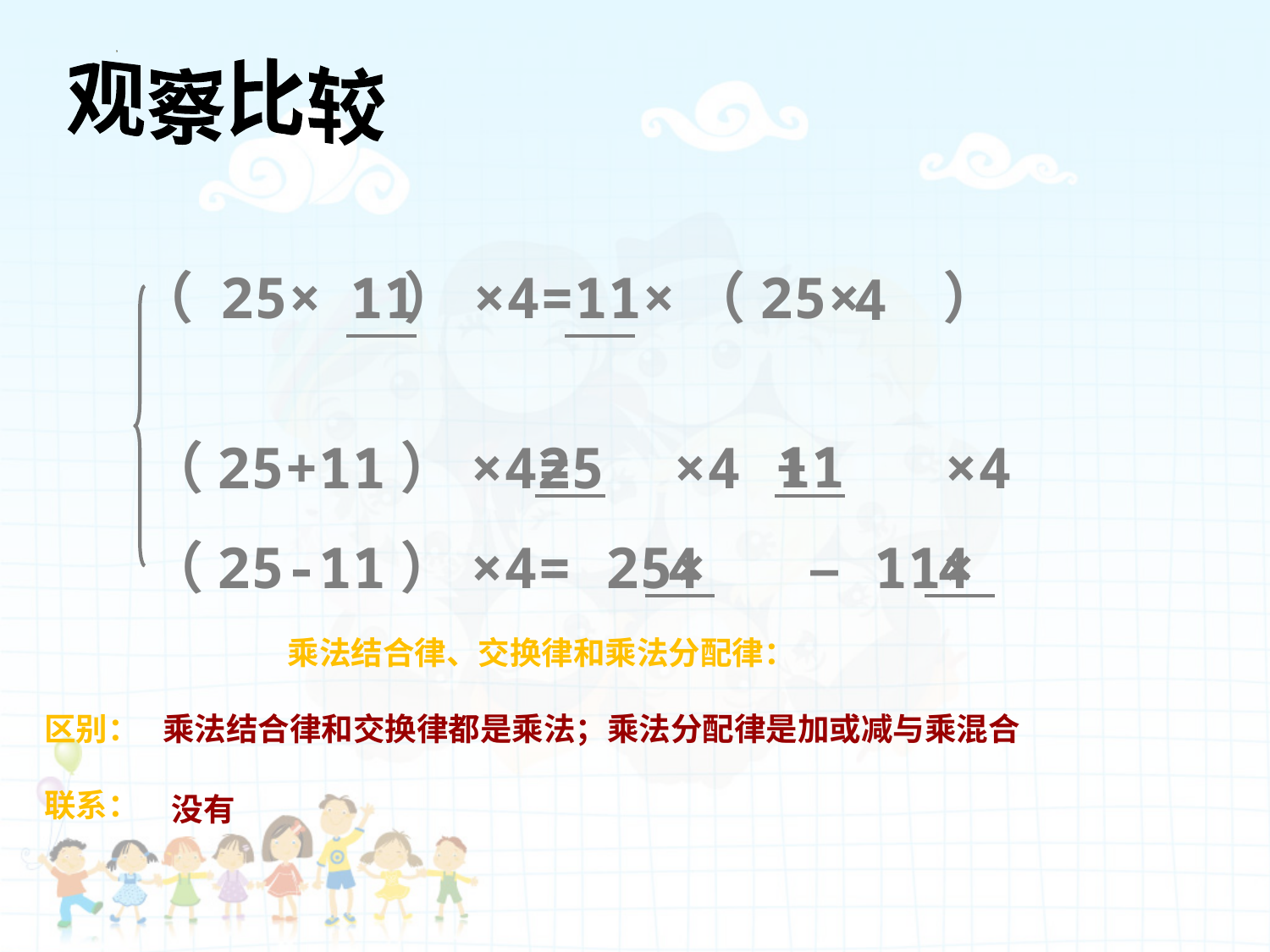

观察比较
（ 25×  ）×4=11×（25×  ）
11
4

11
（25+11）×4=   ×4 +    ×4
25
4
4
（25-11）×4= 25×   – 11×
乘法结合律、交换律和乘法分配律：

区别：

联系：
乘法结合律和交换律都是乘法；乘法分配律是加或减与乘混合
没有